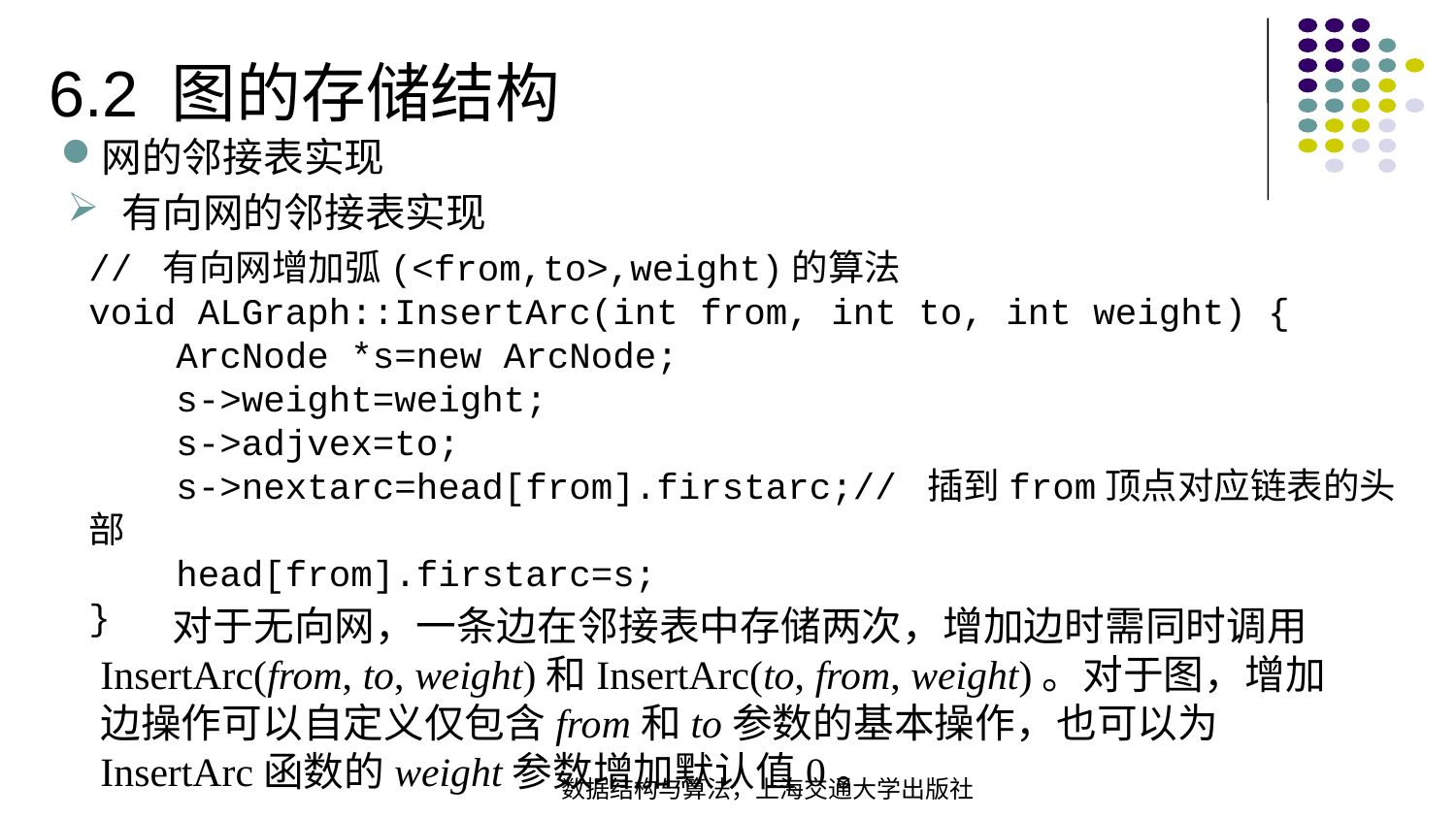

6.2 图的存储结构
网的邻接表实现
有向网的邻接表实现
// 有向网增加弧(<from,to>,weight)的算法void ALGraph::InsertArc(int from, int to, int weight) {    ArcNode *s=new ArcNode;    s->weight=weight;    s->adjvex=to;    s->nextarc=head[from].firstarc;// 插到from顶点对应链表的头部    head[from].firstarc=s;
}
       对于无向网，一条边在邻接表中存储两次，增加边时需同时调用InsertArc(from, to, weight)和InsertArc(to, from, weight)。对于图，增加边操作可以自定义仅包含from和to参数的基本操作，也可以为InsertArc函数的weight参数增加默认值0。